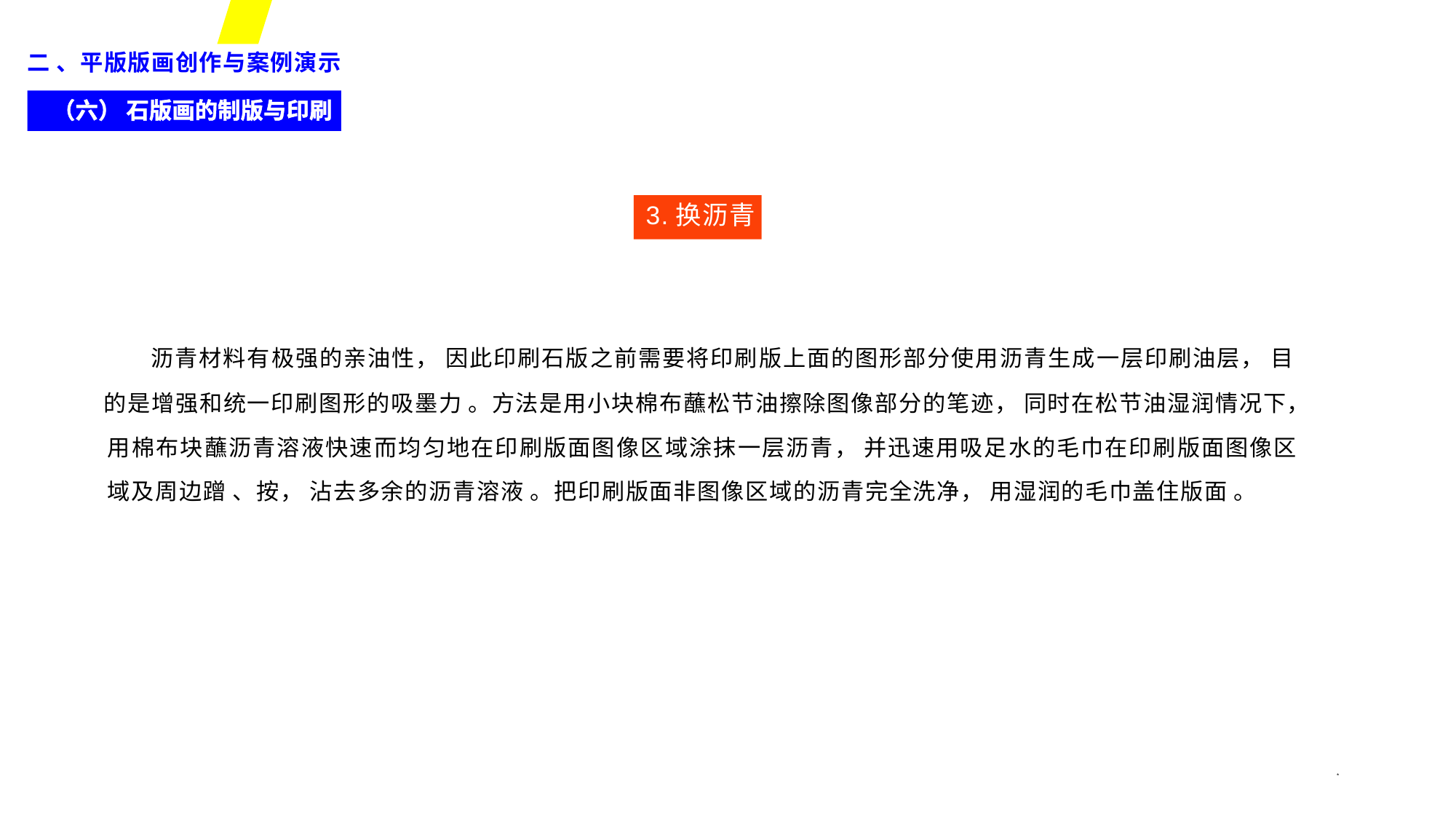

二 、平版版画创作与案例演示

（六） 石版画的制版与印刷

3.换沥青

沥青材料有极强的亲油性， 因此印刷石版之前需要将印刷版上面的图形部分使用沥青生成一层印刷油层， 目
的是增强和统一印刷图形的吸墨力 。方法是用小块棉布蘸松节油擦除图像部分的笔迹， 同时在松节油湿润情况下， 用棉布块蘸沥青溶液快速而均匀地在印刷版面图像区域涂抹一层沥青， 并迅速用吸足水的毛巾在印刷版面图像区    域及周边蹭 、按， 沾去多余的沥青溶液 。把印刷版面非图像区域的沥青完全洗净， 用湿润的毛巾盖住版面 。

*